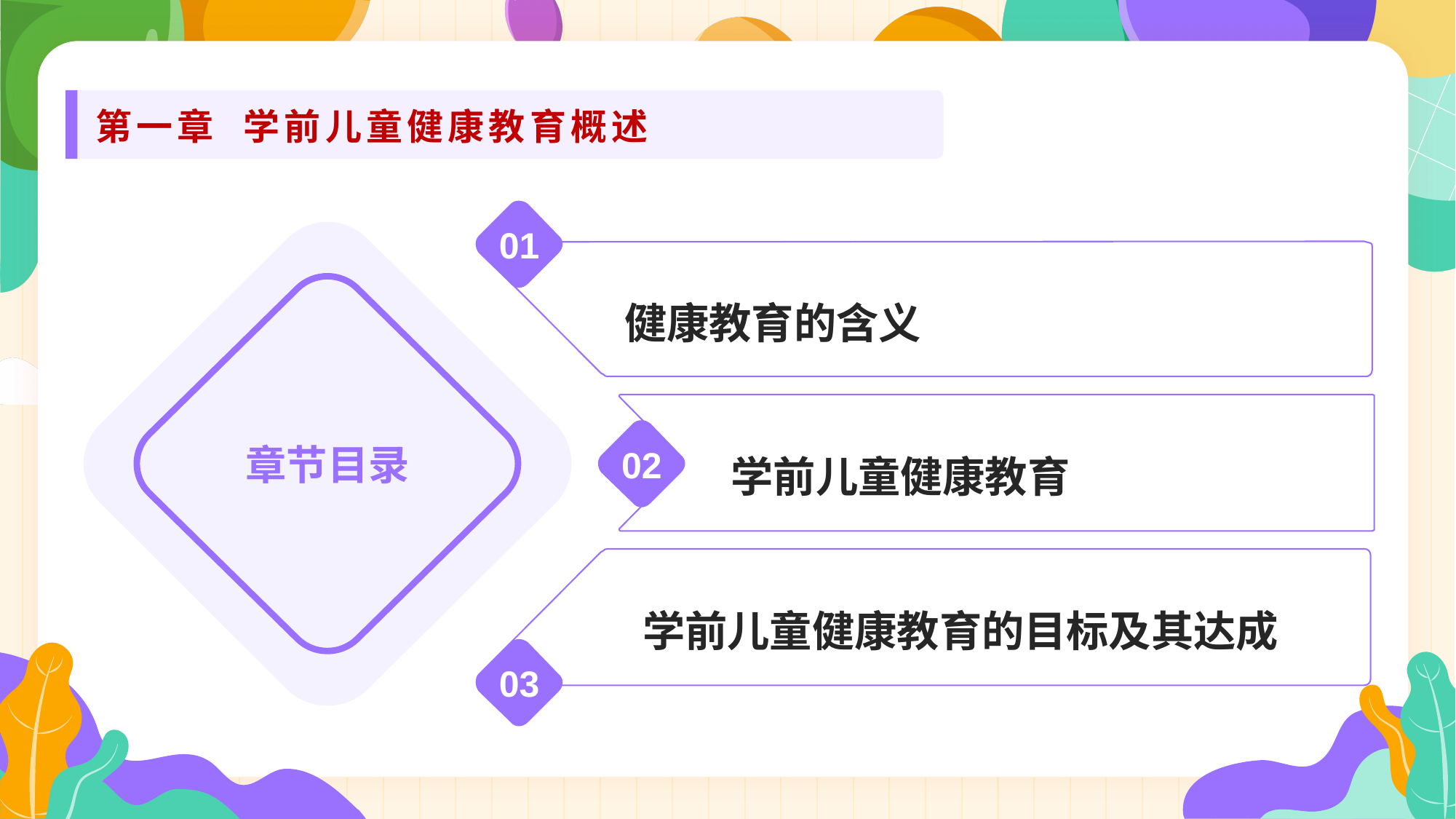

第一章  学前儿童健康教育概述
01

健康教育的含义
章节目录
学前儿童健康教育
02
 学前儿童健康教育的目标及其达成
03